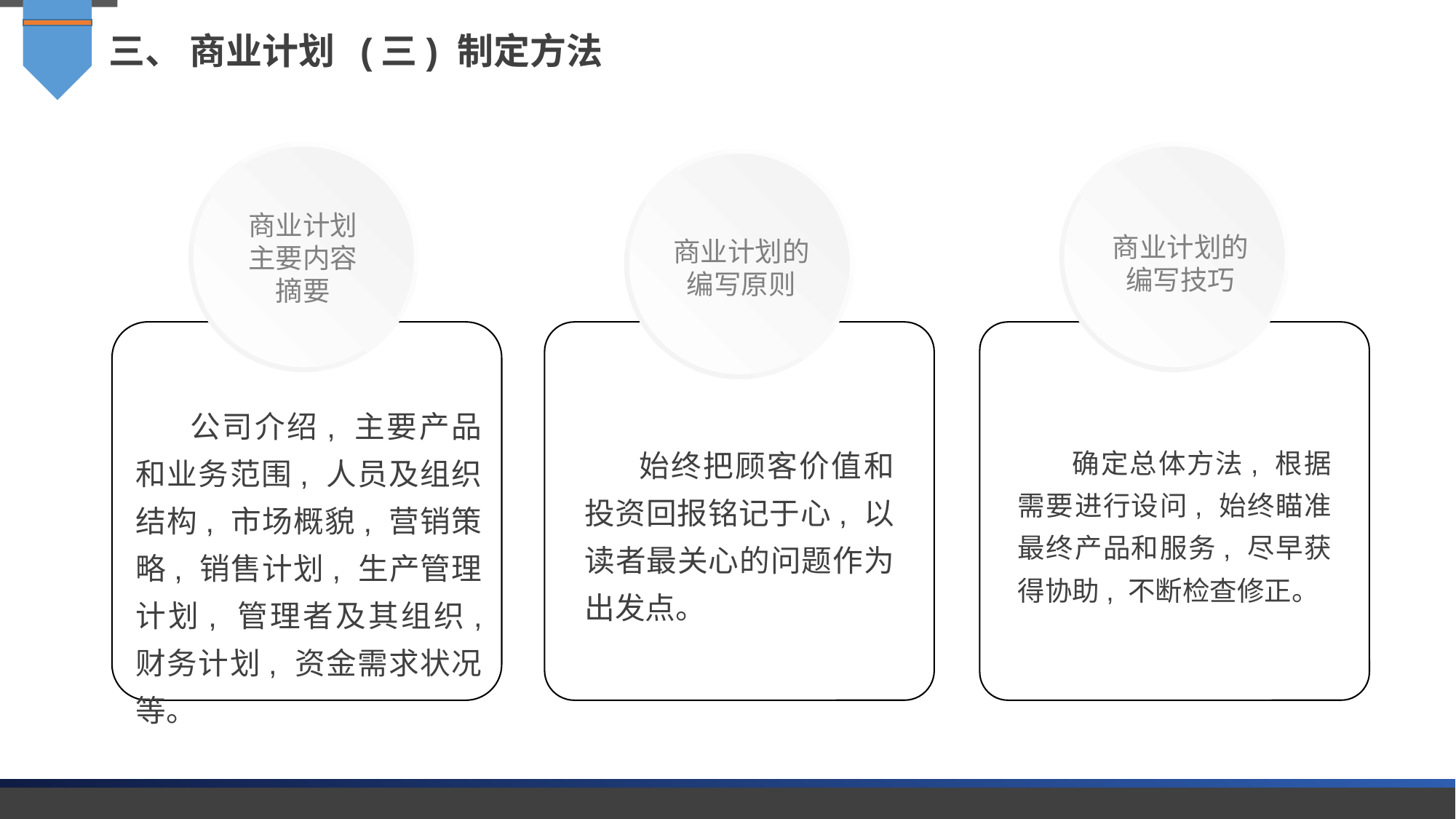

三、 商业计划  (三) 制定方法

商业计划主要内容摘要
商业计划的编写技巧
商业计划的编写原则

公司介绍, 主要产品和业务范围, 人员及组织结构, 市场概貌, 营销策略, 销售计划, 生产管理计划, 管理者及其组织, 财务计划, 资金需求状况等。
始终把顾客价值和投资回报铭记于心, 以读者最关心的问题作为出发点。
确定总体方法, 根据需要进行设问, 始终瞄准最终产品和服务, 尽早获得协助, 不断检查修正。